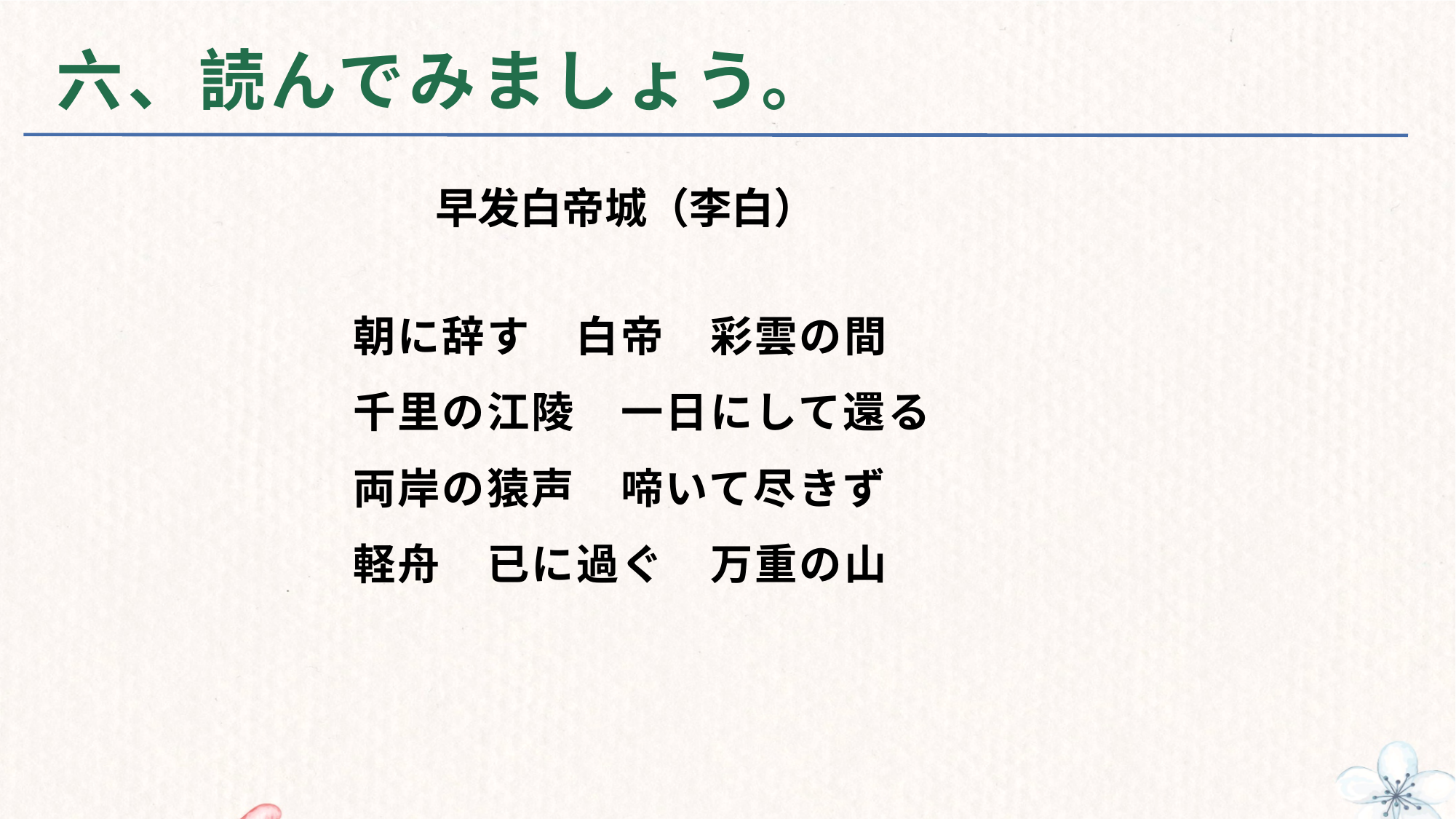

# 六、読んでみましょう。
早发白帝城（李白）
朝に辞す　白帝　彩雲の間
千里の江陵　一日にして還る
両岸の猿声　啼いて尽きず
軽舟　已に過ぐ　万重の山